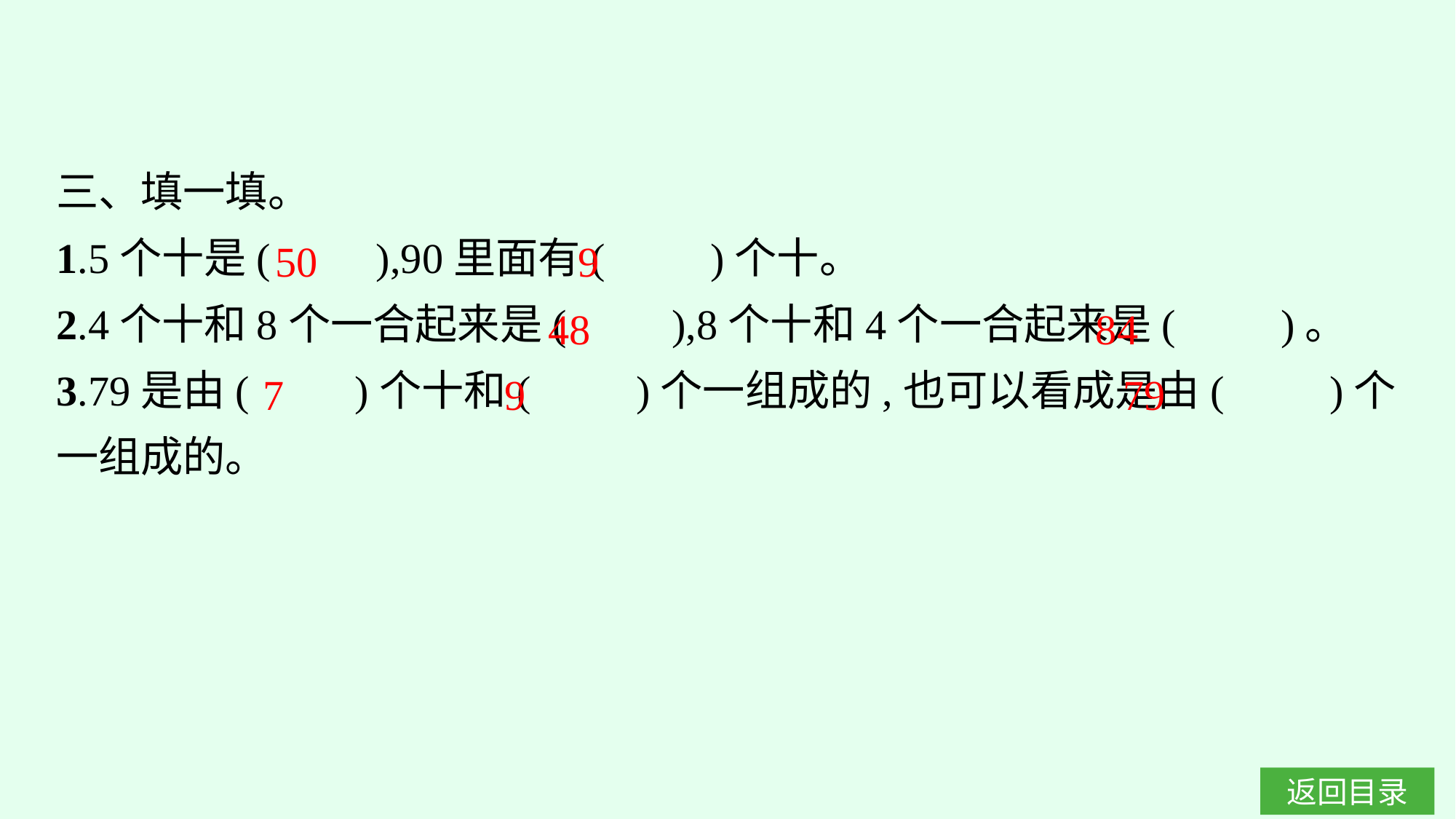

三、填一填。
1.5个十是(　　),90里面有(　　)个十。
2.4个十和8个一合起来是(　　),8个十和4个一合起来是(　　)。
3.79是由(　　)个十和(　　)个一组成的,也可以看成是由(　　)个一组成的。
50
9
48
84
7
9
79